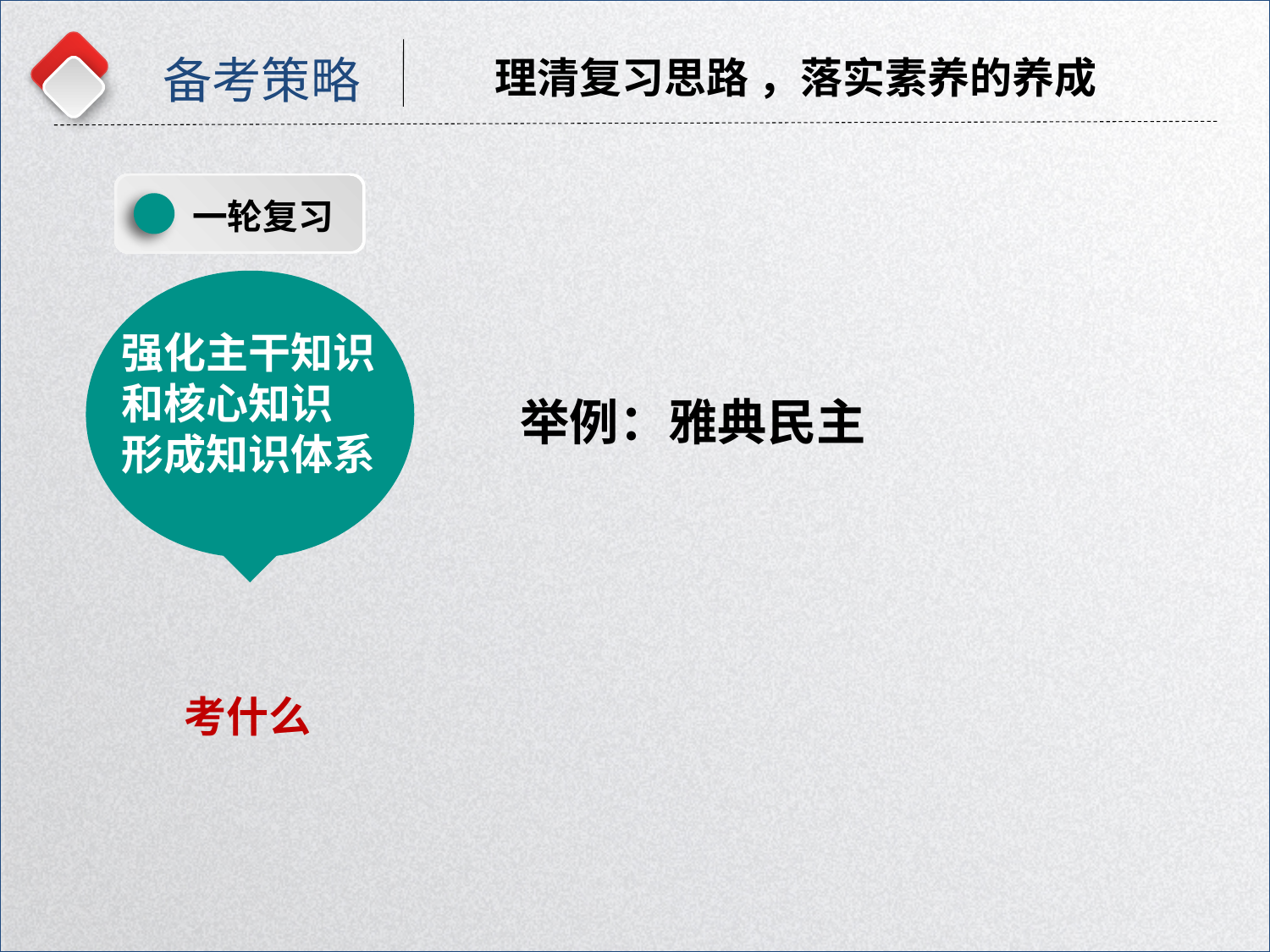

备考策略
理清复习思路 ，落实素养的养成

一轮复习

强化主干知识和核心知识
形成知识体系

举例：雅典民主
考什么